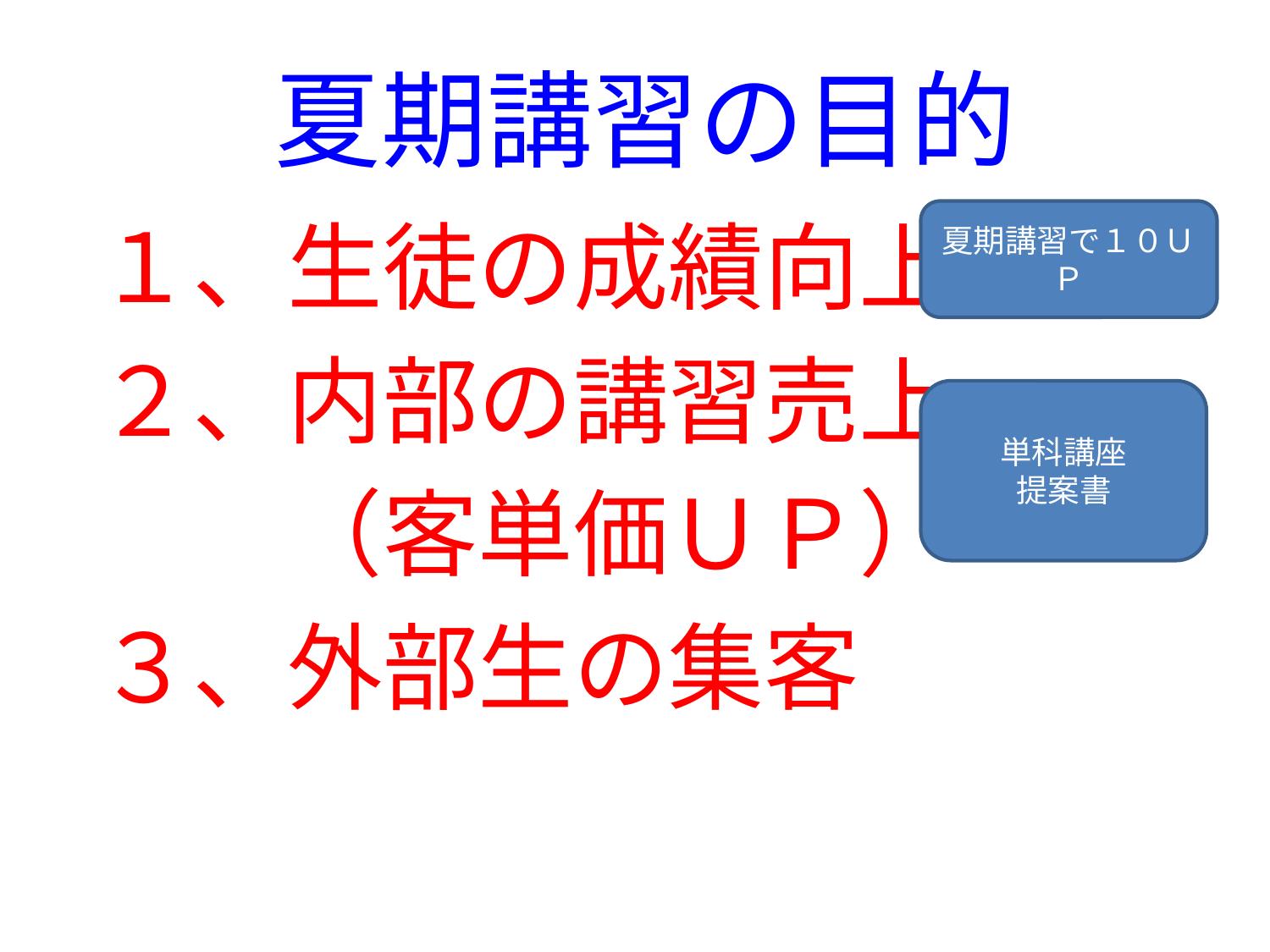

# 夏期講習の目的
夏期講習で１０ＵＰ
１、生徒の成績向上
２、内部の講習売上
　　（客単価ＵＰ）
３、外部生の集客

単科講座
提案書